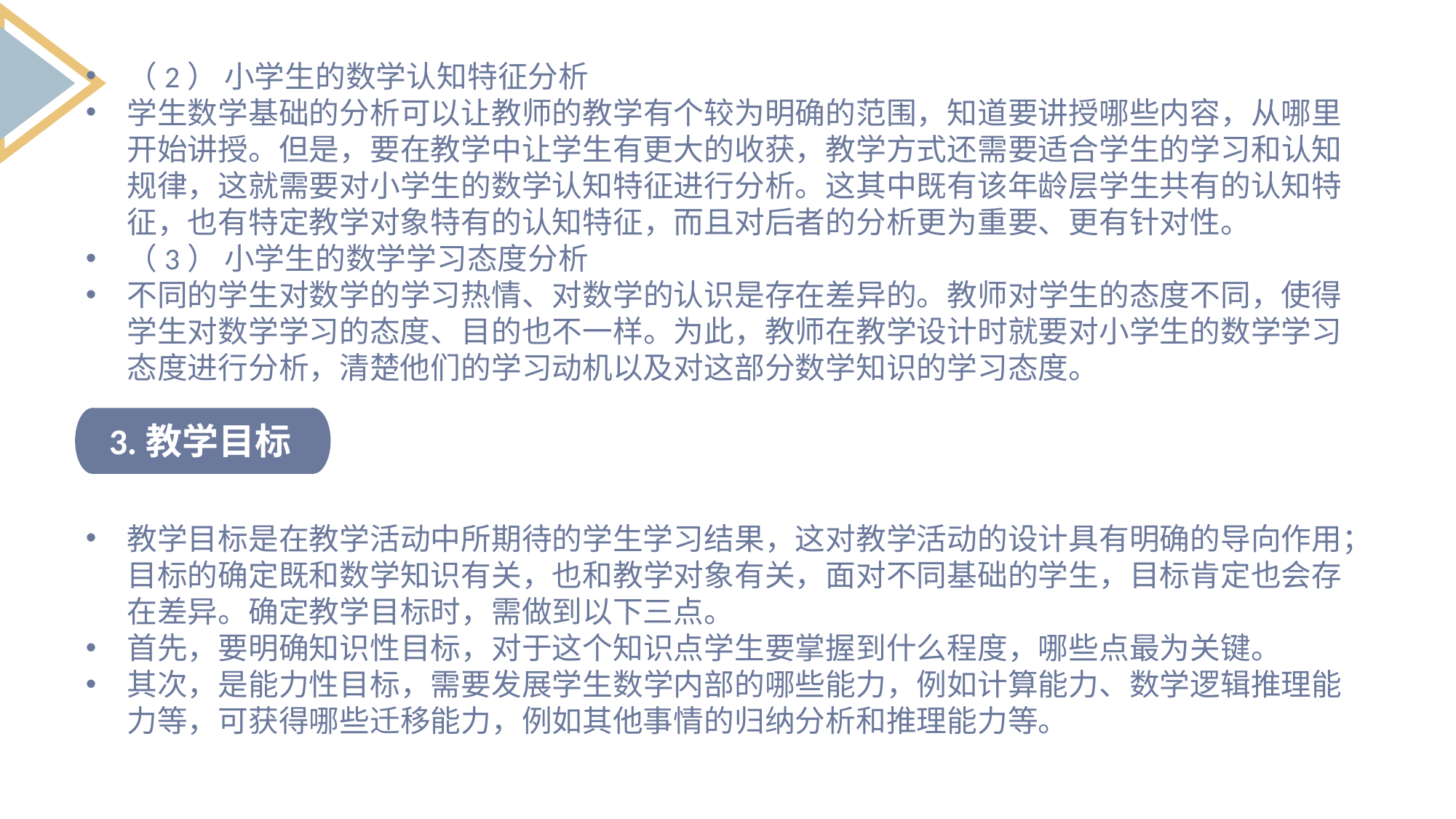

（2） 小学生的数学认知特征分析
学生数学基础的分析可以让教师的教学有个较为明确的范围，知道要讲授哪些内容，从哪里开始讲授。但是，要在教学中让学生有更大的收获，教学方式还需要适合学生的学习和认知规律，这就需要对小学生的数学认知特征进行分析。这其中既有该年龄层学生共有的认知特征，也有特定教学对象特有的认知特征，而且对后者的分析更为重要、更有针对性。
（3） 小学生的数学学习态度分析
不同的学生对数学的学习热情、对数学的认识是存在差异的。教师对学生的态度不同，使得学生对数学学习的态度、目的也不一样。为此，教师在教学设计时就要对小学生的数学学习态度进行分析，清楚他们的学习动机以及对这部分数学知识的学习态度。

3.教学目标
教学目标是在教学活动中所期待的学生学习结果，这对教学活动的设计具有明确的导向作用；目标的确定既和数学知识有关，也和教学对象有关，面对不同基础的学生，目标肯定也会存在差异。确定教学目标时，需做到以下三点。
首先，要明确知识性目标，对于这个知识点学生要掌握到什么程度，哪些点最为关键。
其次，是能力性目标，需要发展学生数学内部的哪些能力，例如计算能力、数学逻辑推理能力等，可获得哪些迁移能力，例如其他事情的归纳分析和推理能力等。